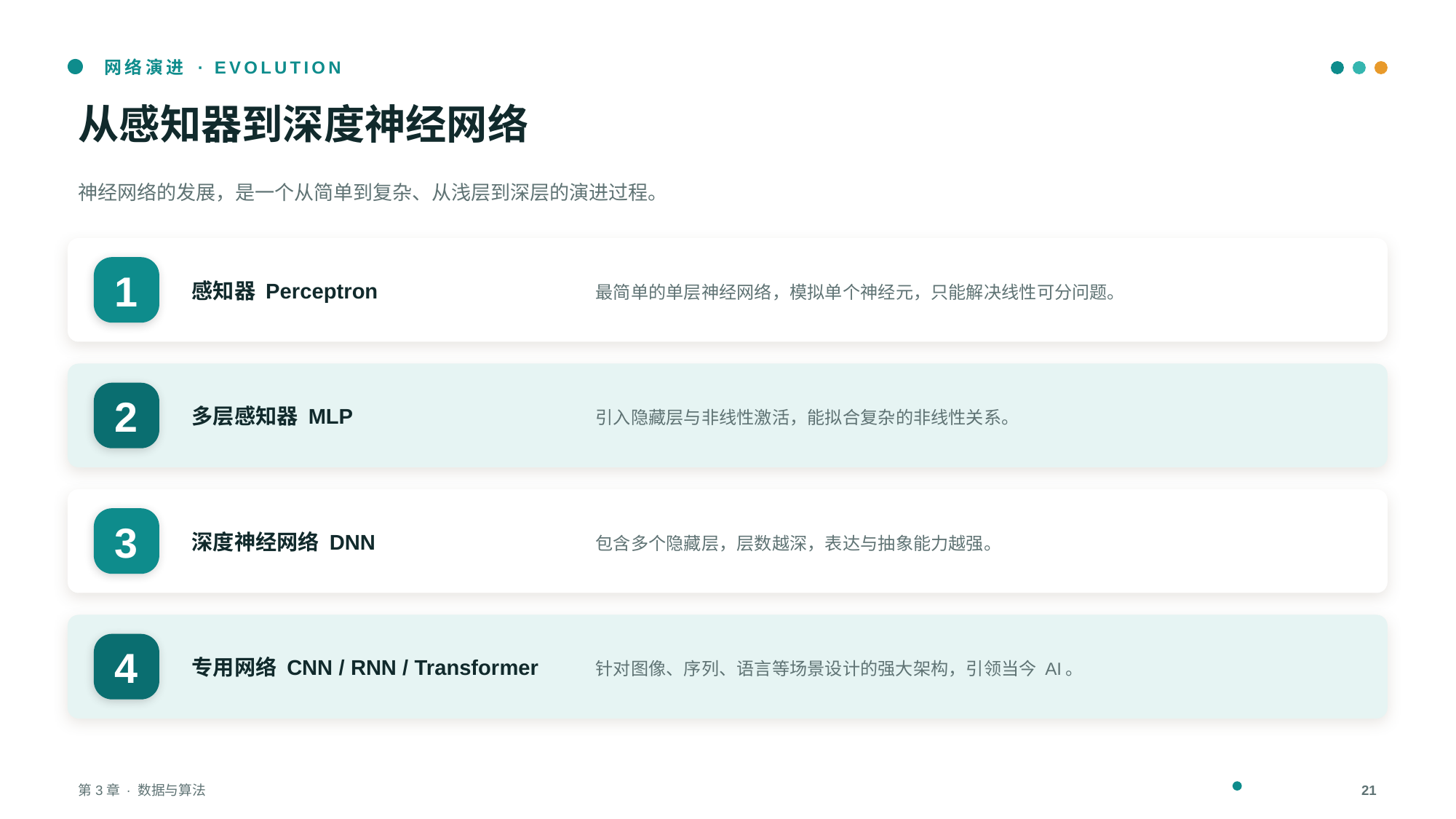

网络演进 · EVOLUTION

从感知器到深度神经网络
神经网络的发展，是一个从简单到复杂、从浅层到深层的演进过程。

感知器 Perceptron
最简单的单层神经网络，模拟单个神经元，只能解决线性可分问题。

1

多层感知器 MLP
引入隐藏层与非线性激活，能拟合复杂的非线性关系。

2

深度神经网络 DNN
包含多个隐藏层，层数越深，表达与抽象能力越强。

3

专用网络 CNN / RNN / Transformer
针对图像、序列、语言等场景设计的强大架构，引领当今 AI。

4
第3章 · 数据与算法
21